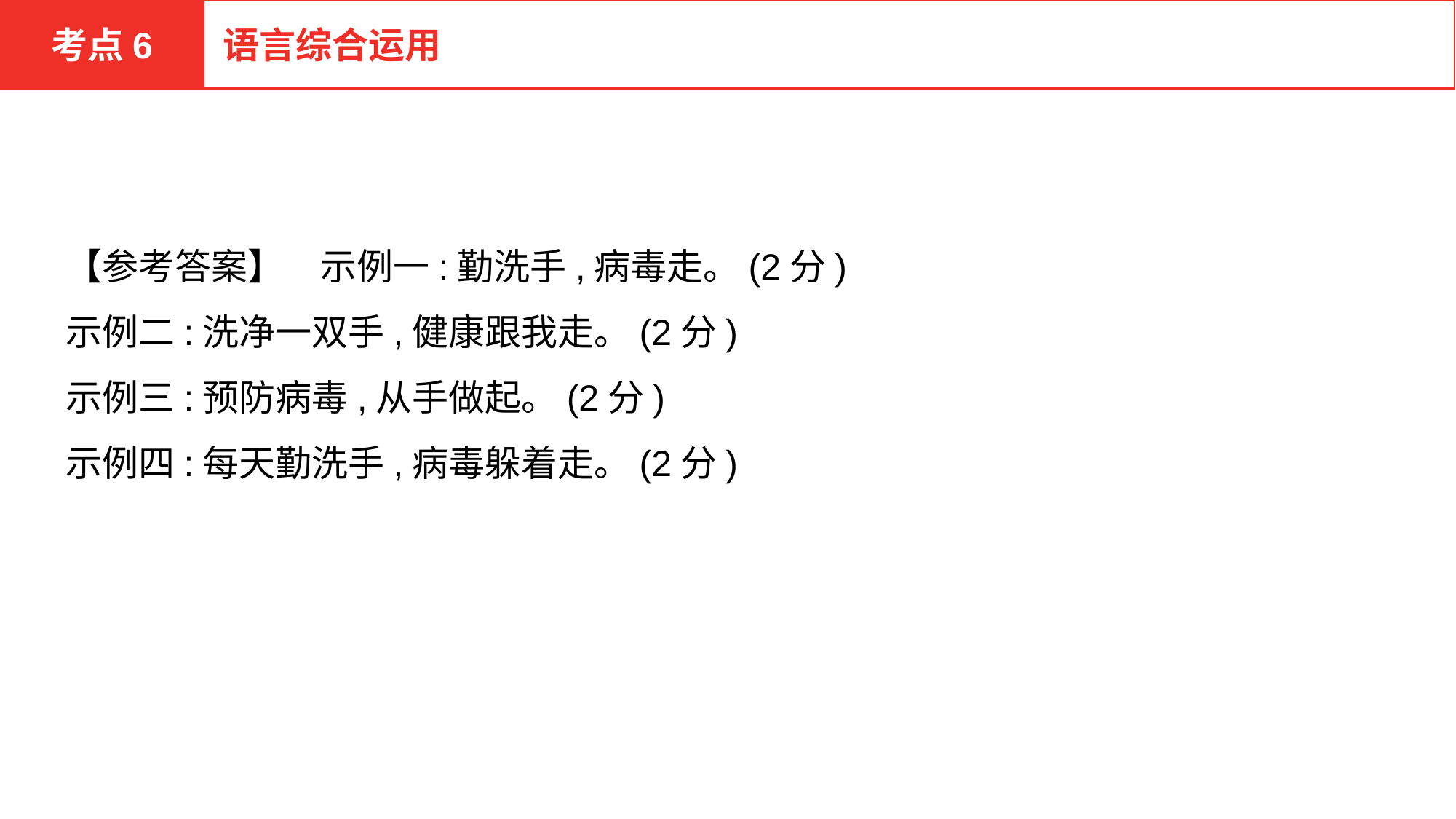

考点6
语言综合运用
【参考答案】　示例一:勤洗手,病毒走。(2分)
示例二:洗净一双手,健康跟我走。(2分)
示例三:预防病毒,从手做起。(2分)
示例四:每天勤洗手,病毒躲着走。(2分)